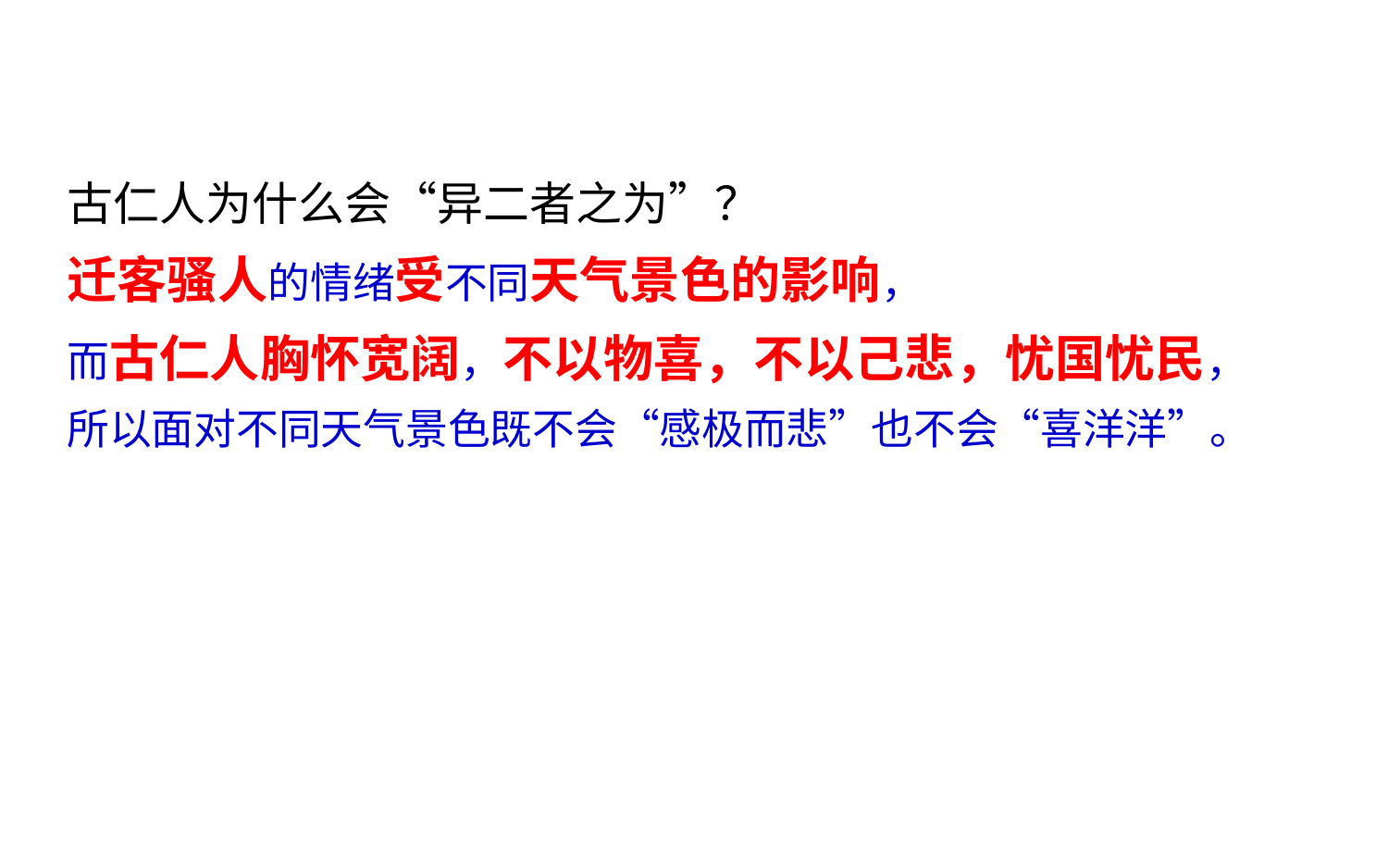

古仁人为什么会“异二者之为”？
迁客骚人的情绪受不同天气景色的影响，
而古仁人胸怀宽阔，不以物喜，不以己悲，忧国忧民，
所以面对不同天气景色既不会“感极而悲”也不会“喜洋洋”。